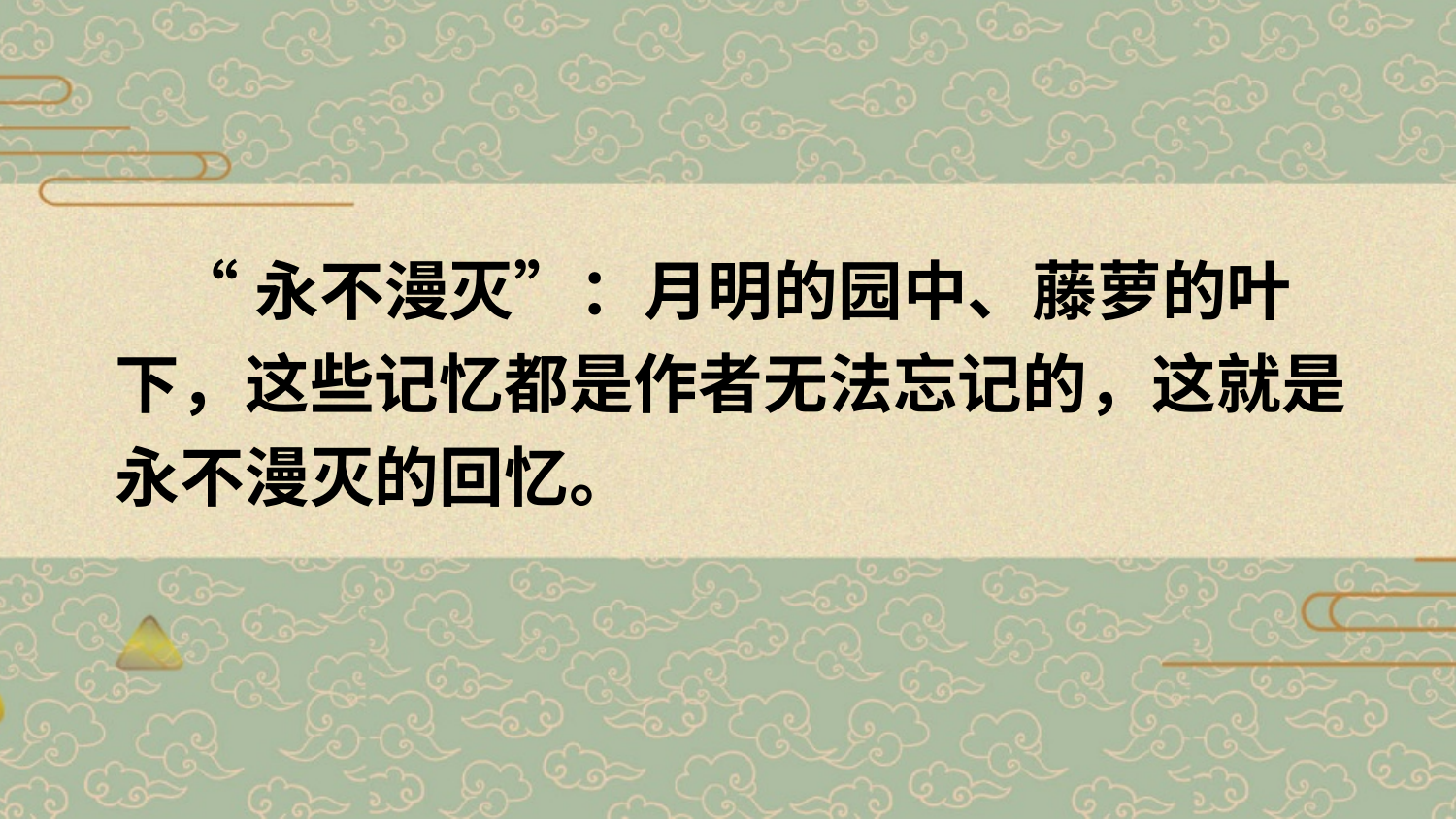

“永不漫灭”：月明的园中、藤萝的叶下，这些记忆都是作者无法忘记的，这就是永不漫灭的回忆。